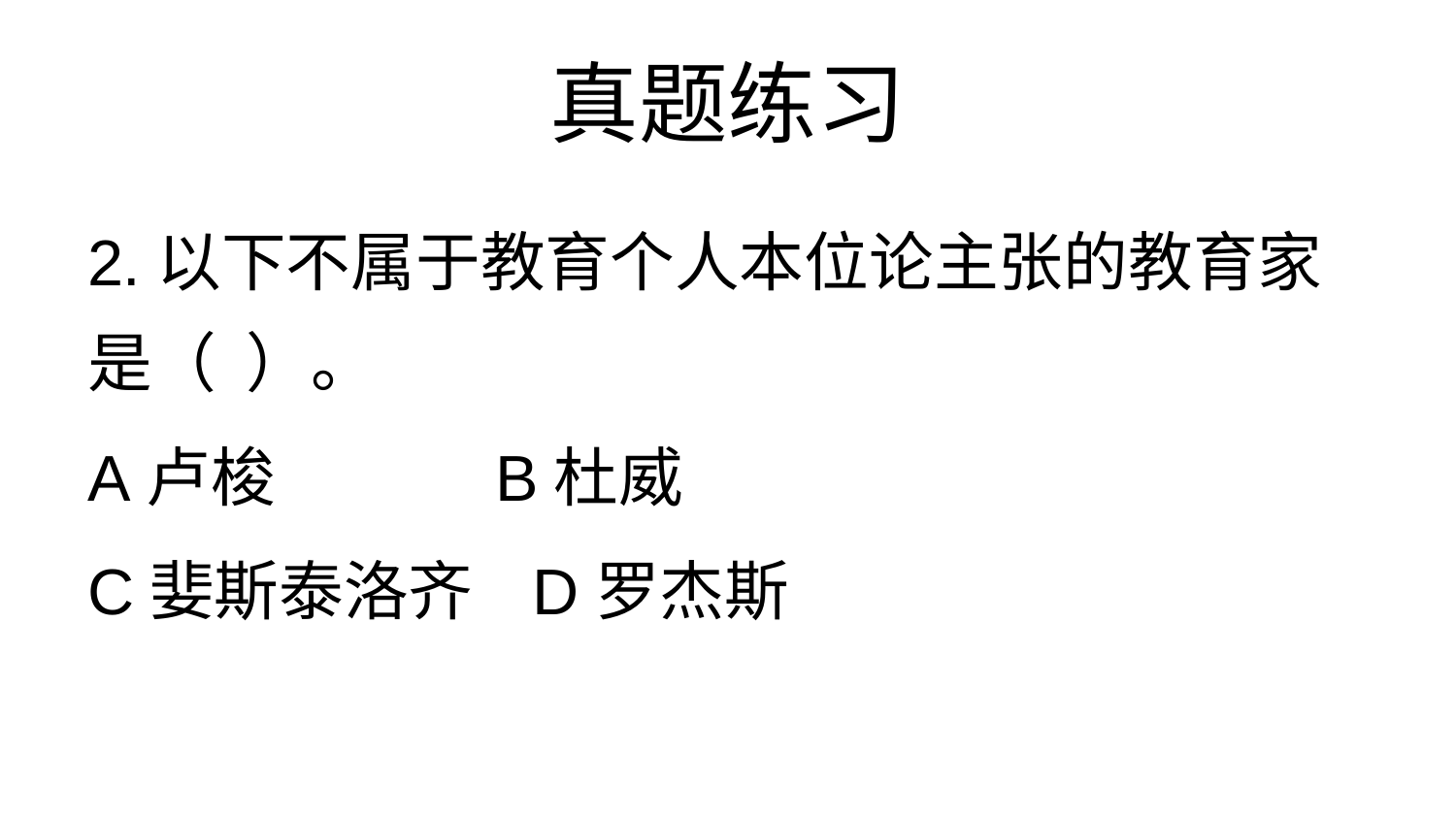

# 真题练习
2.以下不属于教育个人本位论主张的教育家是（  ）。
A卢梭              B杜威
C婓斯泰洛齐   D罗杰斯